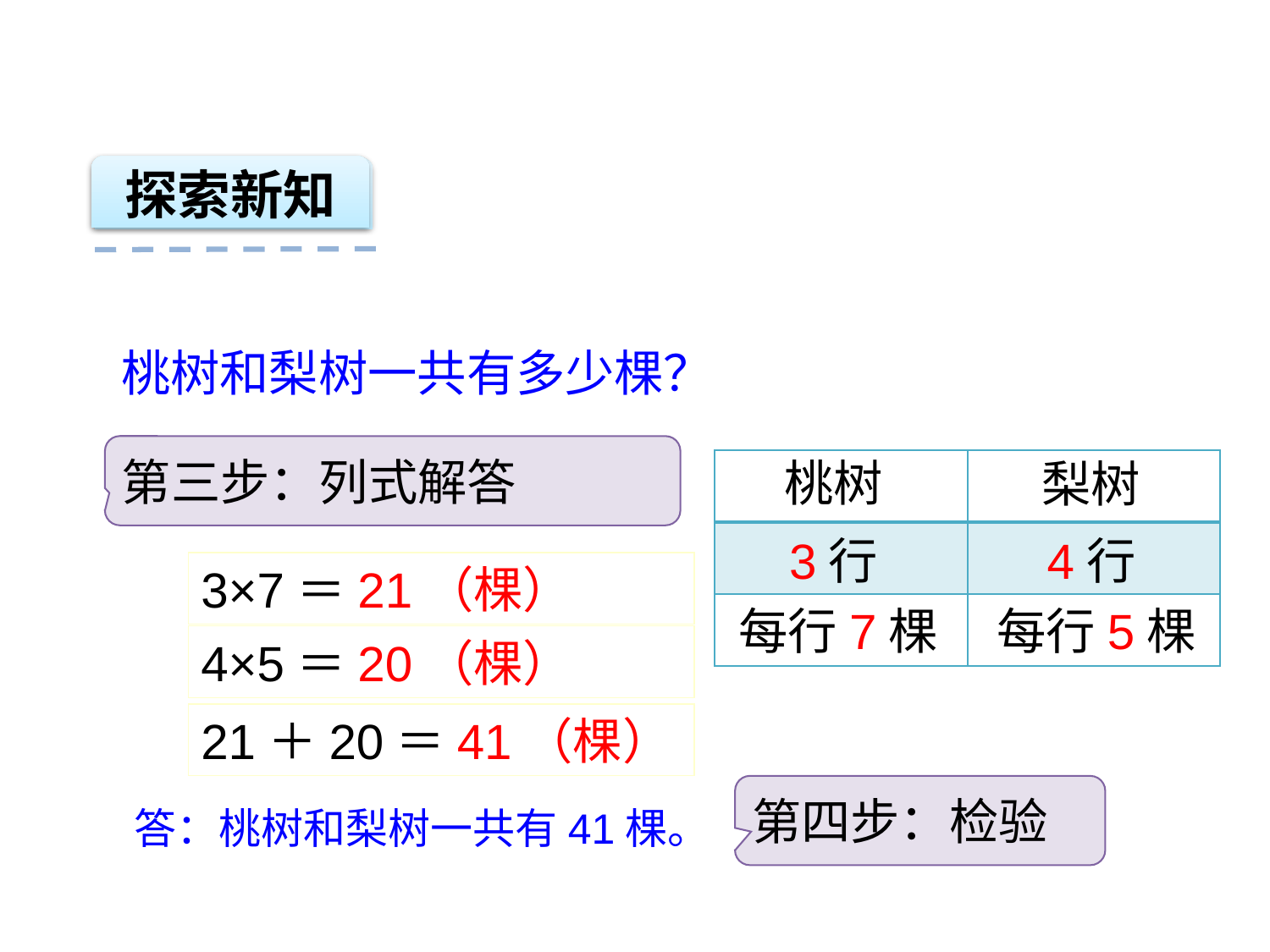

探索新知

桃树和梨树一共有多少棵？
第三步：列式解答
桃树
梨树
|  |  |
| --- | --- |
|  |  |
|  |  |
3行
4行
3×7＝21（棵）
每行7棵
每行5棵
4×5＝20（棵）
21＋20＝41（棵）
第四步：检验
答：桃树和梨树一共有41棵。